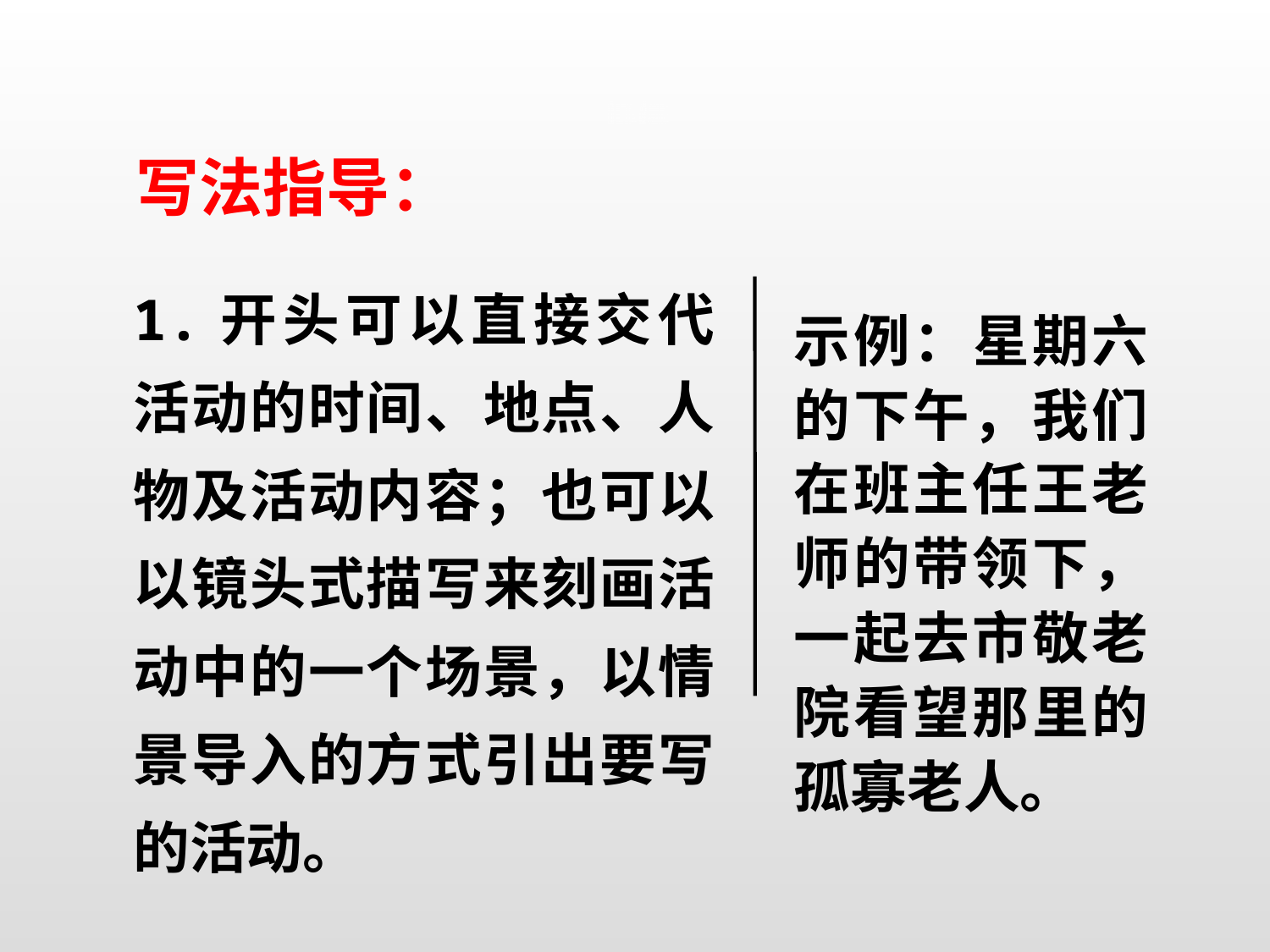

写法指导：
1.开头可以直接交代活动的时间、地点、人物及活动内容；也可以以镜头式描写来刻画活动中的一个场景，以情景导入的方式引出要写的活动。
示例：星期六的下午，我们在班主任王老师的带领下，一起去市敬老院看望那里的孤寡老人。